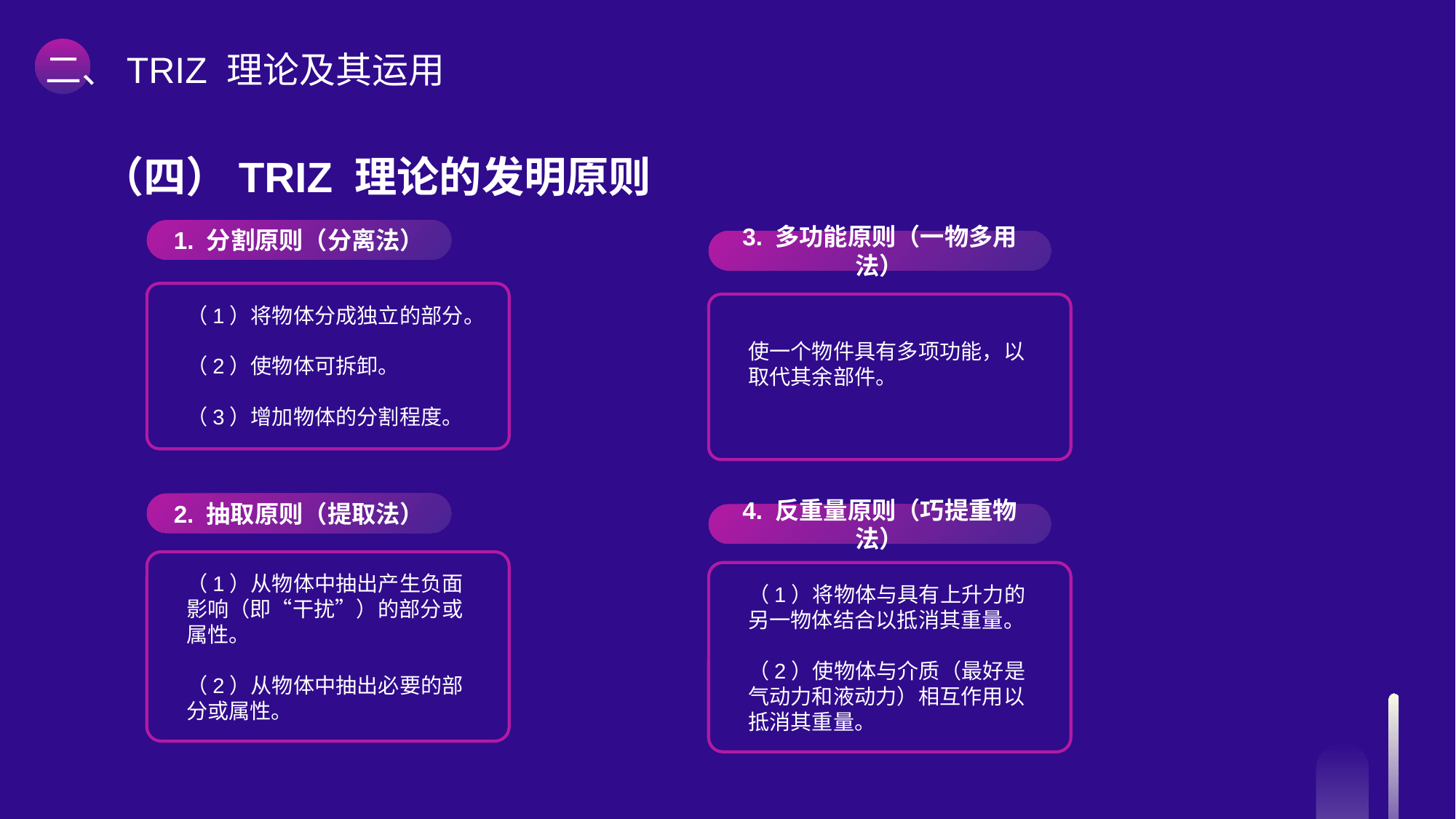

二、TRIZ 理论及其运用
（四）TRIZ 理论的发明原则
1. 分割原则（分离法）

（1）将物体分成独立的部分。

（2）使物体可拆卸。

（3）增加物体的分割程度。
2. 抽取原则（提取法）

（1）从物体中抽出产生负面影响（即“干扰”）的部分或属性。

（2）从物体中抽出必要的部分或属性。

3. 多功能原则（一物多用法）

使一个物件具有多项功能，以取代其余部件。

4. 反重量原则（巧提重物法）

（1）将物体与具有上升力的另一物体结合以抵消其重量。

（2）使物体与介质（最好是气动力和液动力）相互作用以抵消其重量。